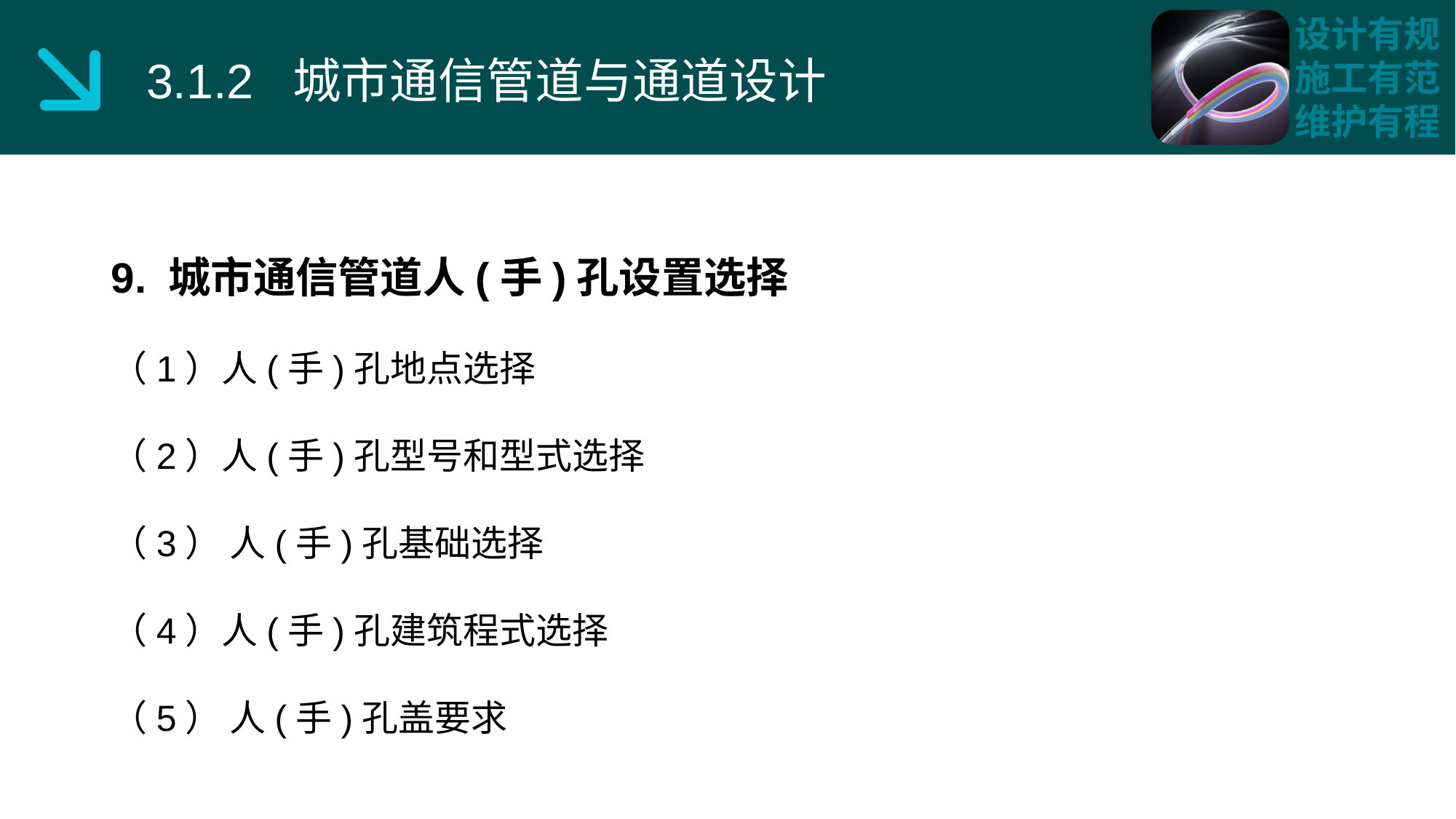

3.1.2  城市通信管道与通道设计

9. 城市通信管道人(手)孔设置选择

（1）人(手)孔地点选择

（2）人(手)孔型号和型式选择

（3） 人(手)孔基础选择

（4）人(手)孔建筑程式选择

（5） 人(手)孔盖要求